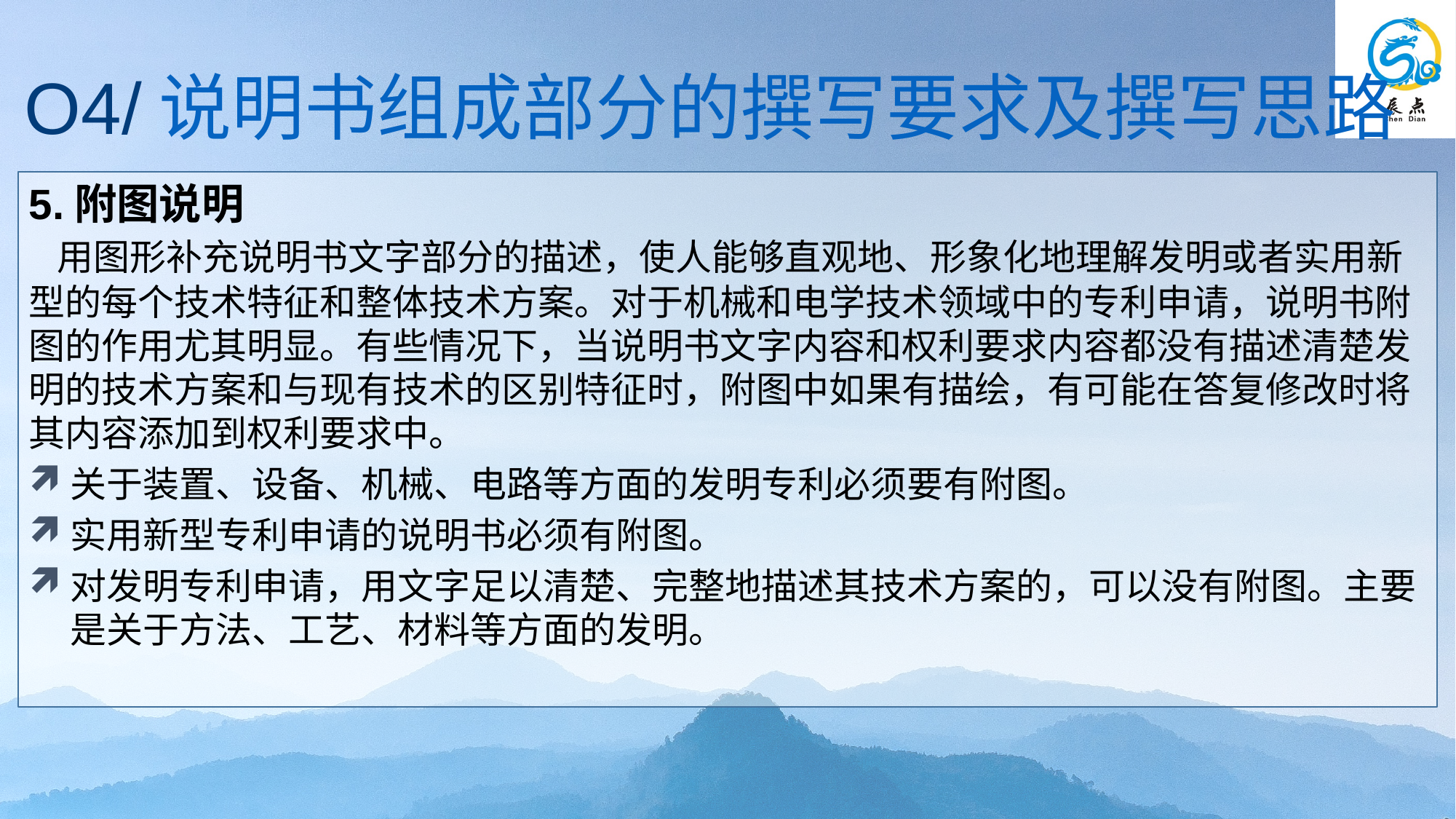

O4/说明书组成部分的撰写要求及撰写思路
5.附图说明
   用图形补充说明书文字部分的描述，使人能够直观地、形象化地理解发明或者实用新型的每个技术特征和整体技术方案。对于机械和电学技术领域中的专利申请，说明书附图的作用尤其明显。有些情况下，当说明书文字内容和权利要求内容都没有描述清楚发明的技术方案和与现有技术的区别特征时，附图中如果有描绘，有可能在答复修改时将其内容添加到权利要求中。
关于装置、设备、机械、电路等方面的发明专利必须要有附图。
实用新型专利申请的说明书必须有附图。
对发明专利申请，用文字足以清楚、完整地描述其技术方案的，可以没有附图。主要是关于方法、工艺、材料等方面的发明。

24